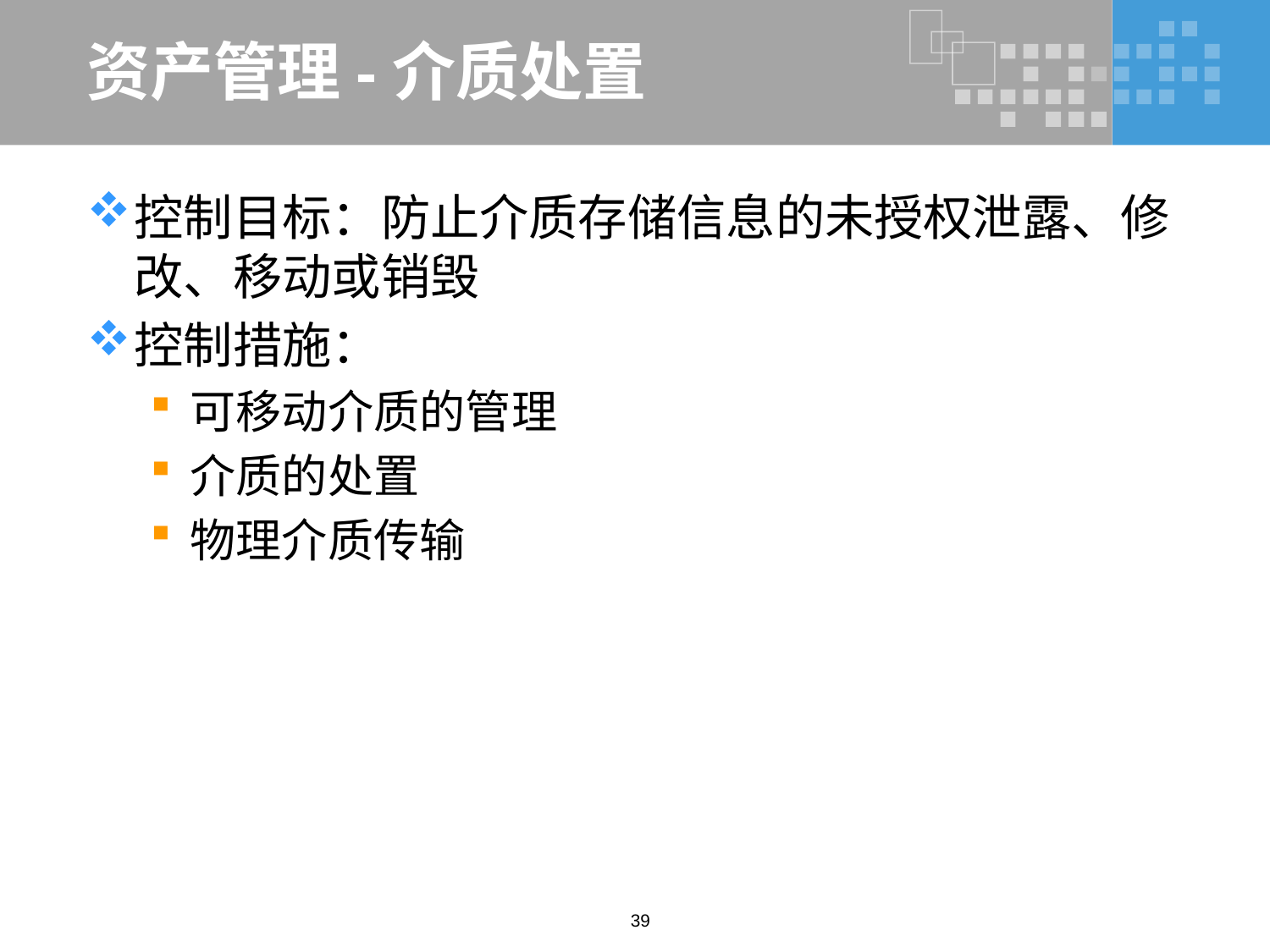

# 资产管理-介质处置
控制目标：防止介质存储信息的未授权泄露、修改、移动或销毁
控制措施：
可移动介质的管理
介质的处置
物理介质传输

39